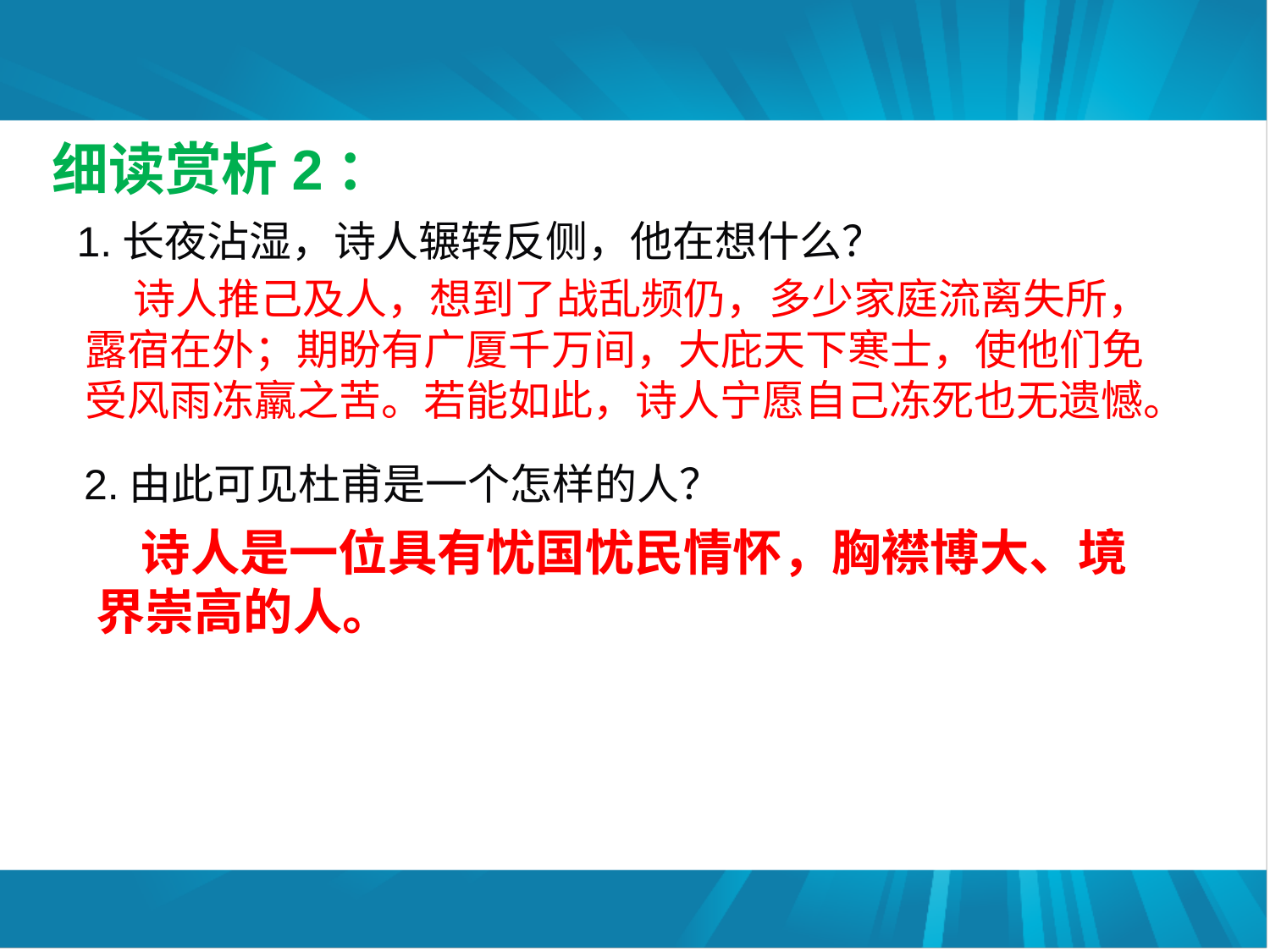

细读赏析2：
1.长夜沾湿，诗人辗转反侧，他在想什么？
    诗人推己及人，想到了战乱频仍，多少家庭流离失所，
露宿在外；期盼有广厦千万间，大庇天下寒士，使他们免受风雨冻羸之苦。若能如此，诗人宁愿自己冻死也无遗憾。
2.由此可见杜甫是一个怎样的人？
   诗人是一位具有忧国忧民情怀，胸襟博大、境界崇高的人。